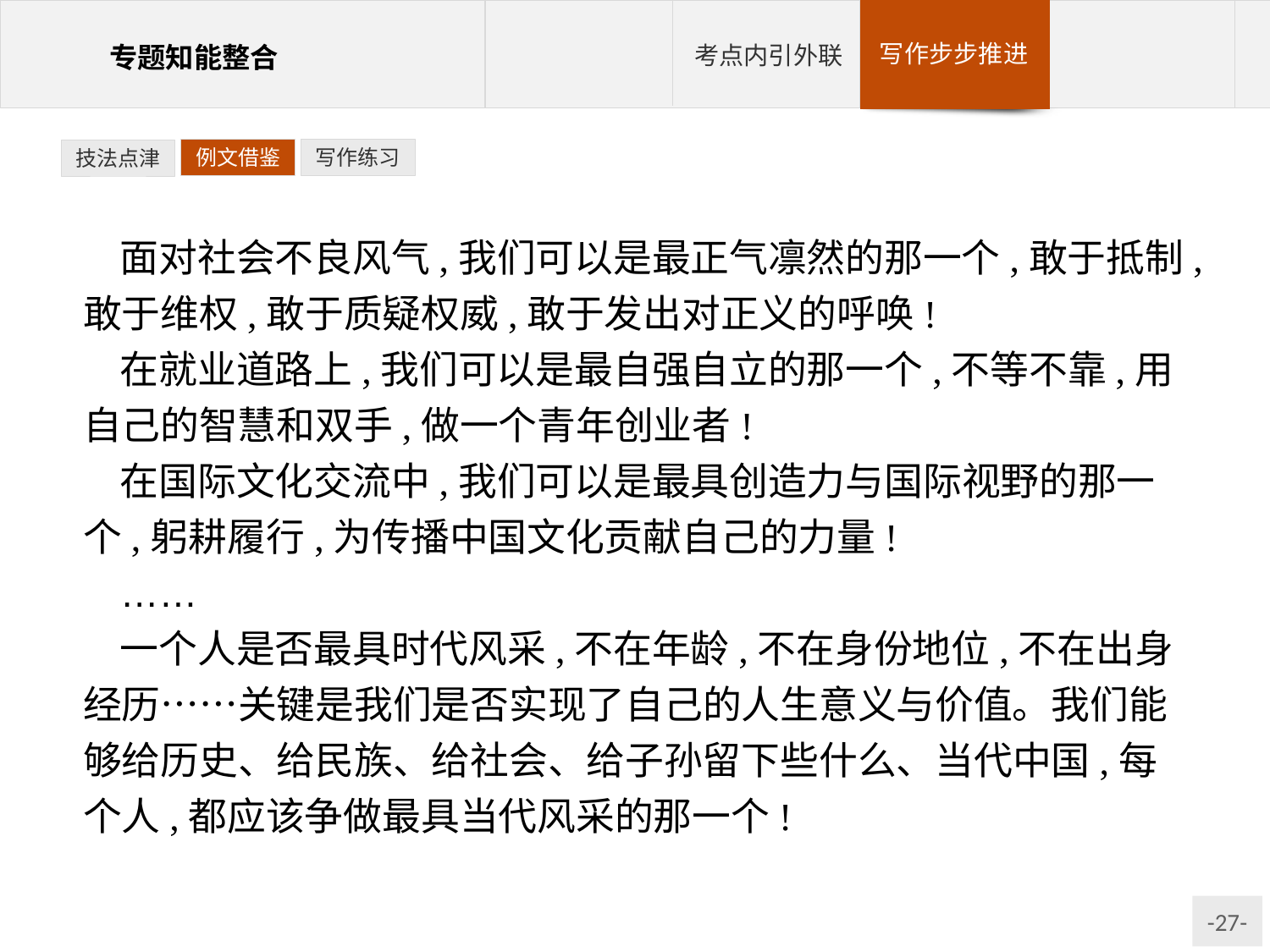

例文借鉴
写作练习
技法点津
面对社会不良风气,我们可以是最正气凛然的那一个,敢于抵制,敢于维权,敢于质疑权威,敢于发出对正义的呼唤!
在就业道路上,我们可以是最自强自立的那一个,不等不靠,用自己的智慧和双手,做一个青年创业者!
在国际文化交流中,我们可以是最具创造力与国际视野的那一个,躬耕履行,为传播中国文化贡献自己的力量!
……
一个人是否最具时代风采,不在年龄,不在身份地位,不在出身经历……关键是我们是否实现了自己的人生意义与价值。我们能够给历史、给民族、给社会、给子孙留下些什么、当代中国,每个人,都应该争做最具当代风采的那一个!